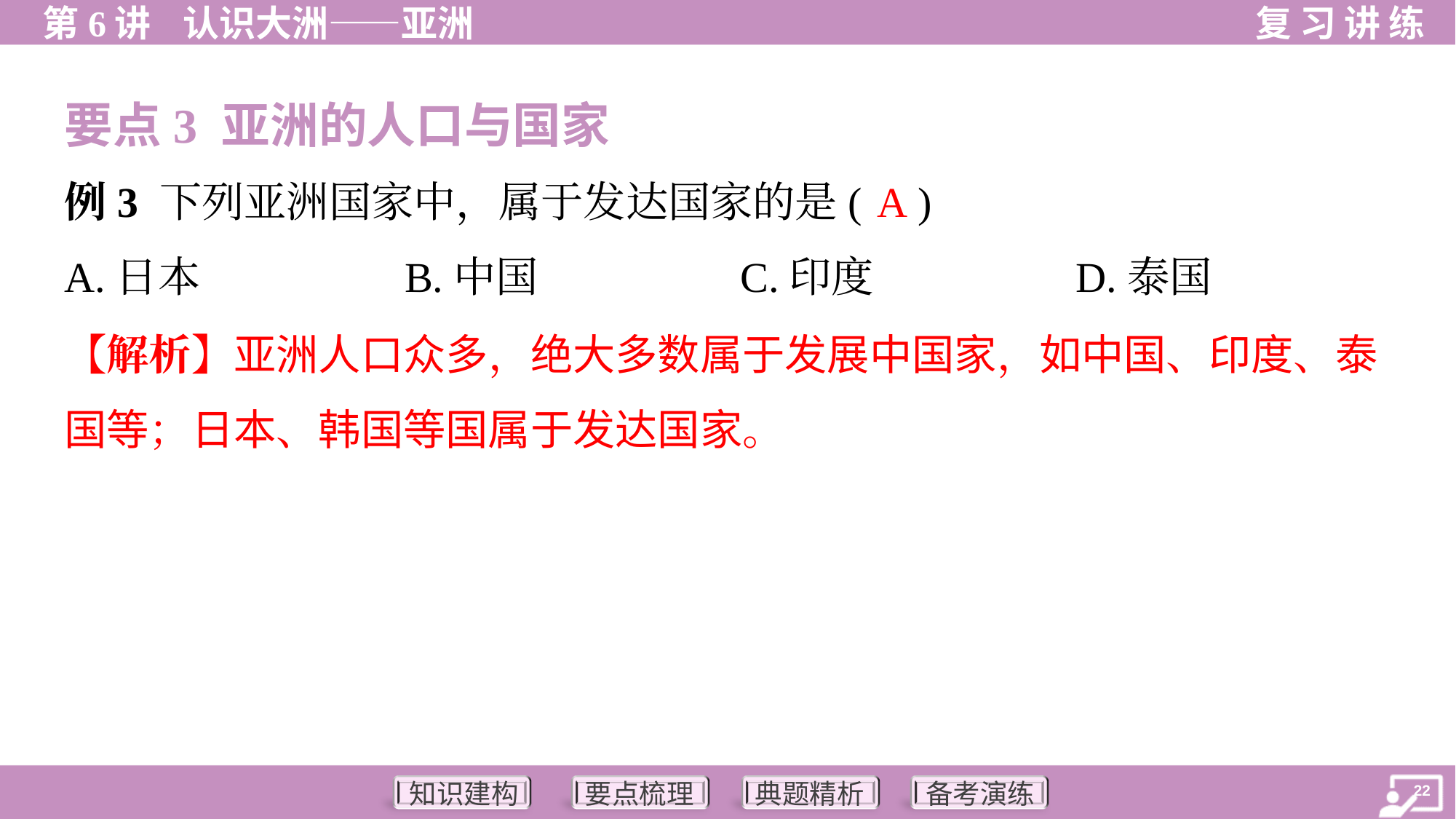

要点3 亚洲的人口与国家
A
例3 下列亚洲国家中，属于发达国家的是(     )
A.日本	B.中国	C.印度	D.泰国
【解析】亚洲人口众多，绝大多数属于发展中国家，如中国、印度、泰
国等；日本、韩国等国属于发达国家。